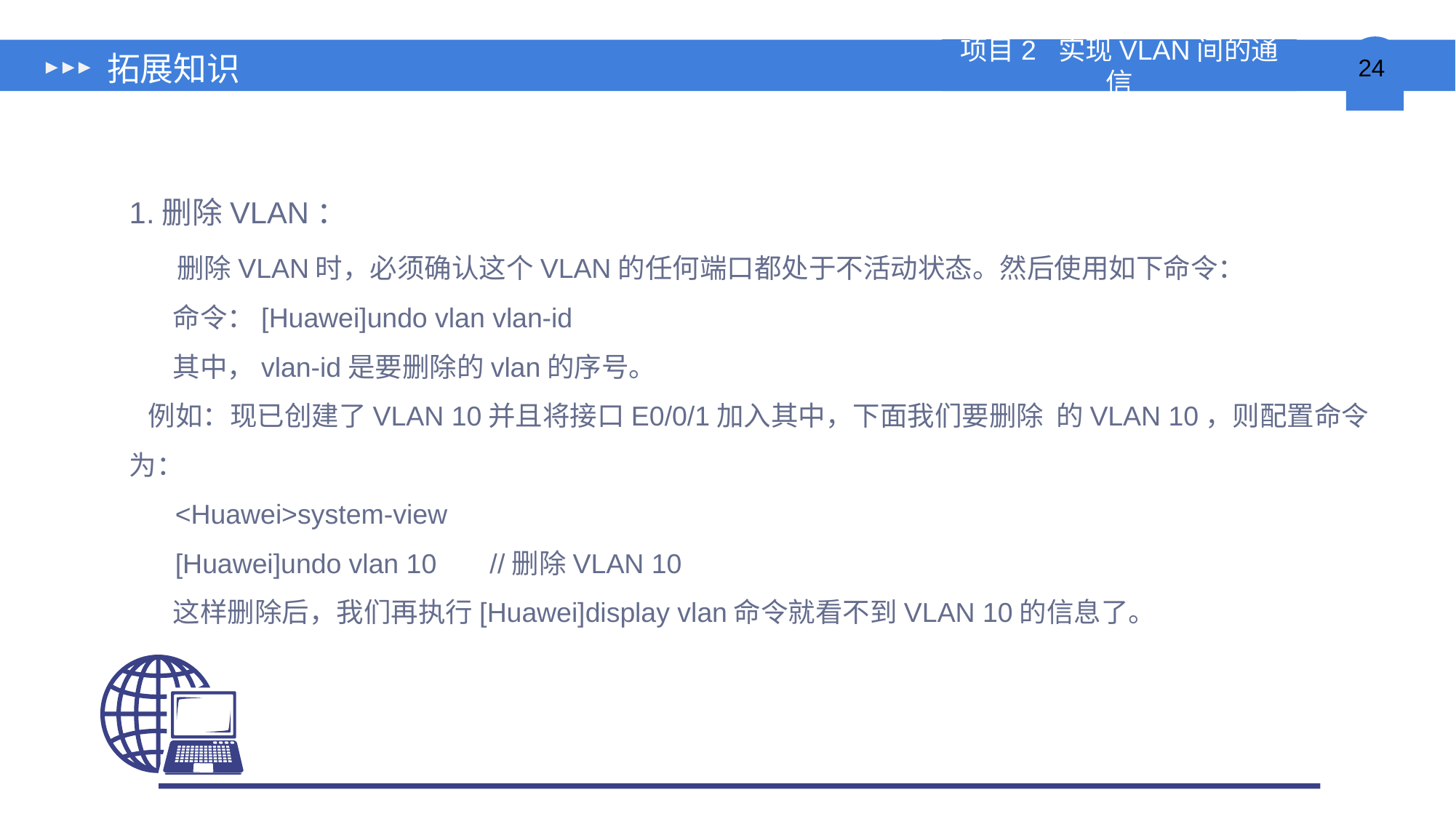

# 拓展知识
1.删除VLAN：
      删除VLAN时，必须确认这个VLAN的任何端口都处于不活动状态。然后使用如下命令：
      命令：[Huawei]undo vlan vlan-id
      其中，vlan-id是要删除的vlan的序号。
  例如：现已创建了VLAN 10并且将接口E0/0/1加入其中，下面我们要删除  的VLAN 10，则配置命令为：
      <Huawei>system-view
      [Huawei]undo vlan 10       //删除VLAN 10
      这样删除后，我们再执行[Huawei]display vlan命令就看不到VLAN 10的信息了。